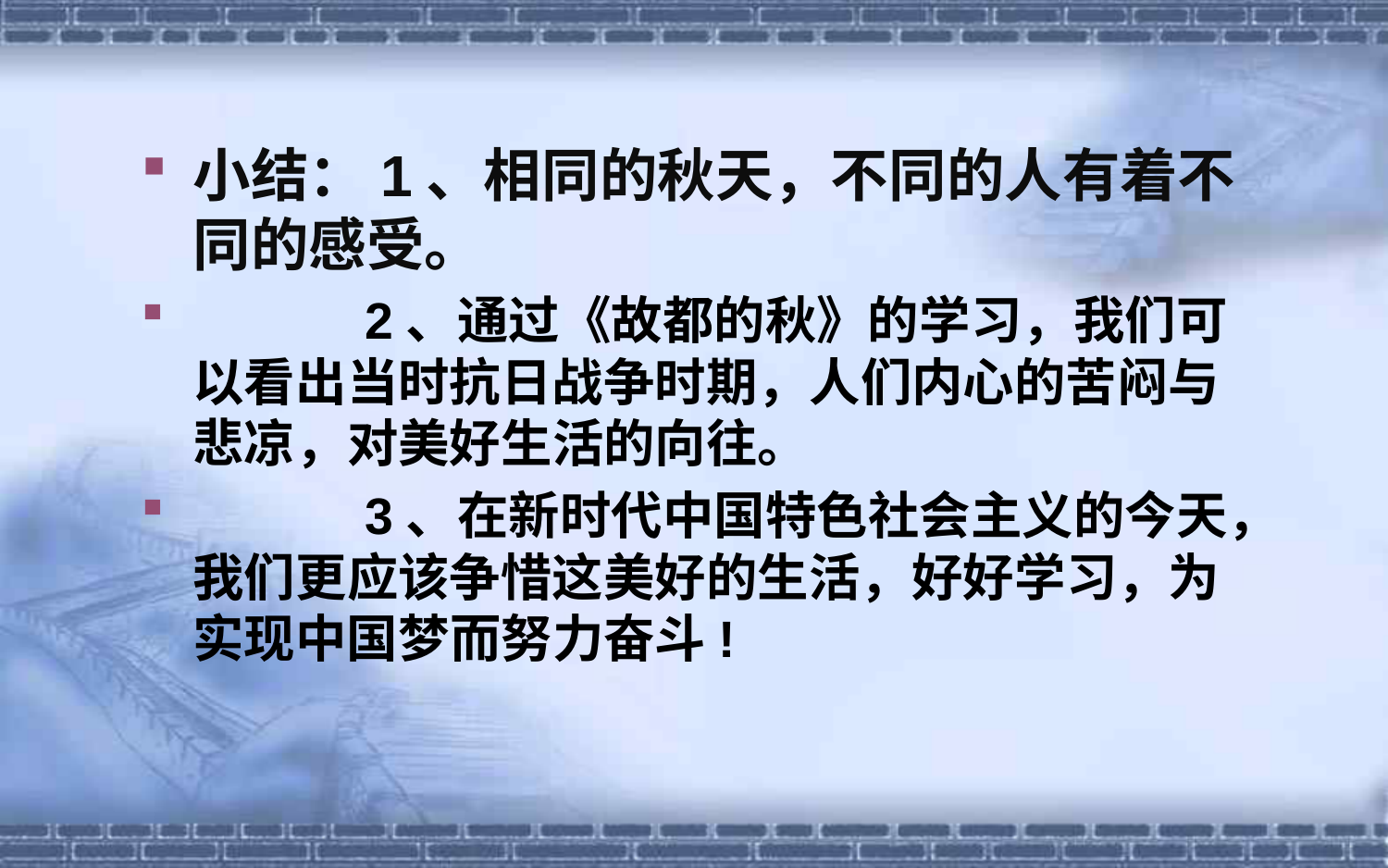

小结：1、相同的秋天，不同的人有着不同的感受。
            2、通过《故都的秋》的学习，我们可以看出当时抗日战争时期，人们内心的苦闷与悲凉，对美好生活的向往。
            3、在新时代中国特色社会主义的今天，我们更应该争惜这美好的生活，好好学习，为实现中国梦而努力奋斗!